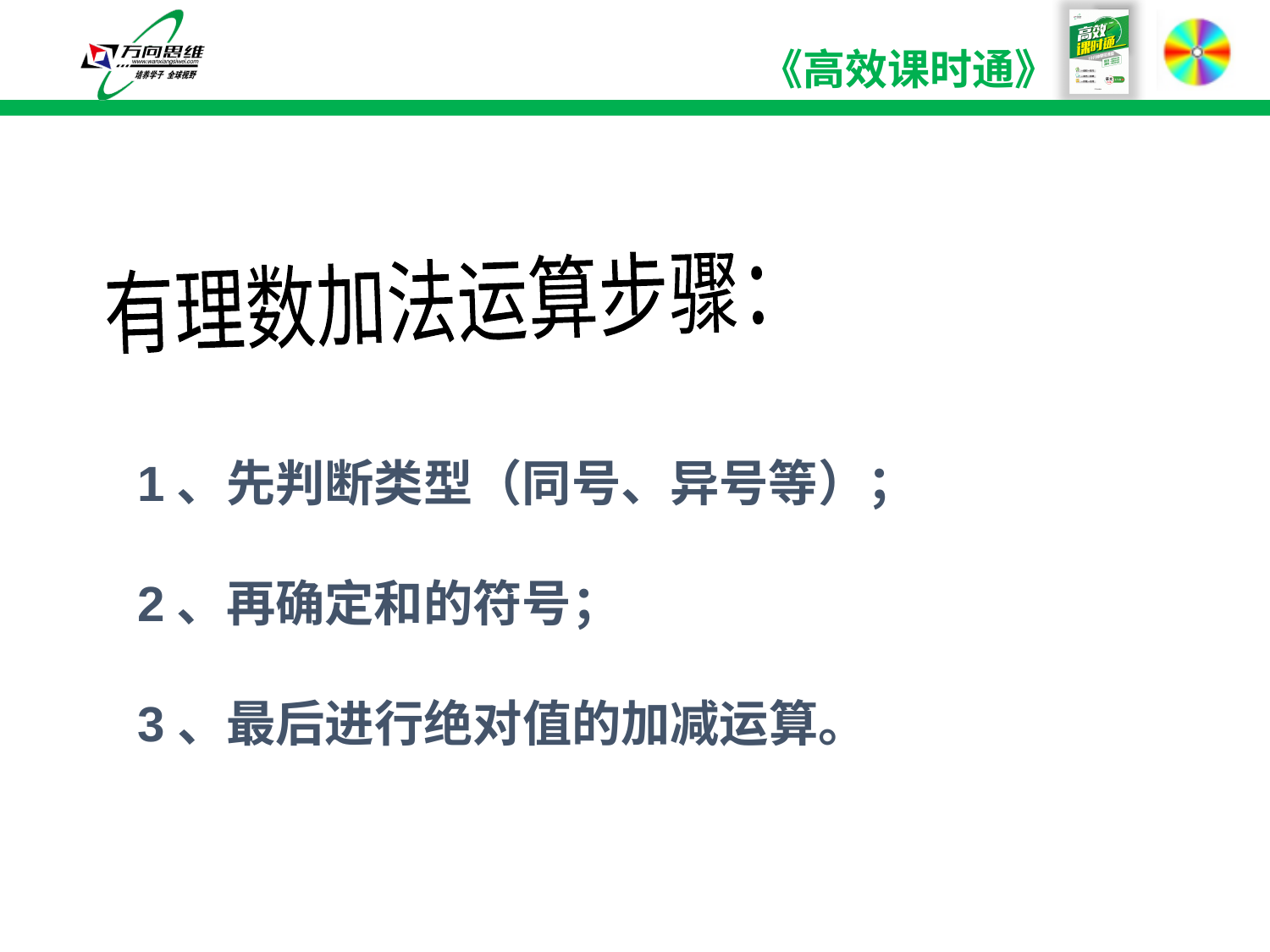

有理数加法运算步骤：
1、先判断类型（同号、异号等）；
2、再确定和的符号；
3、最后进行绝对值的加减运算。